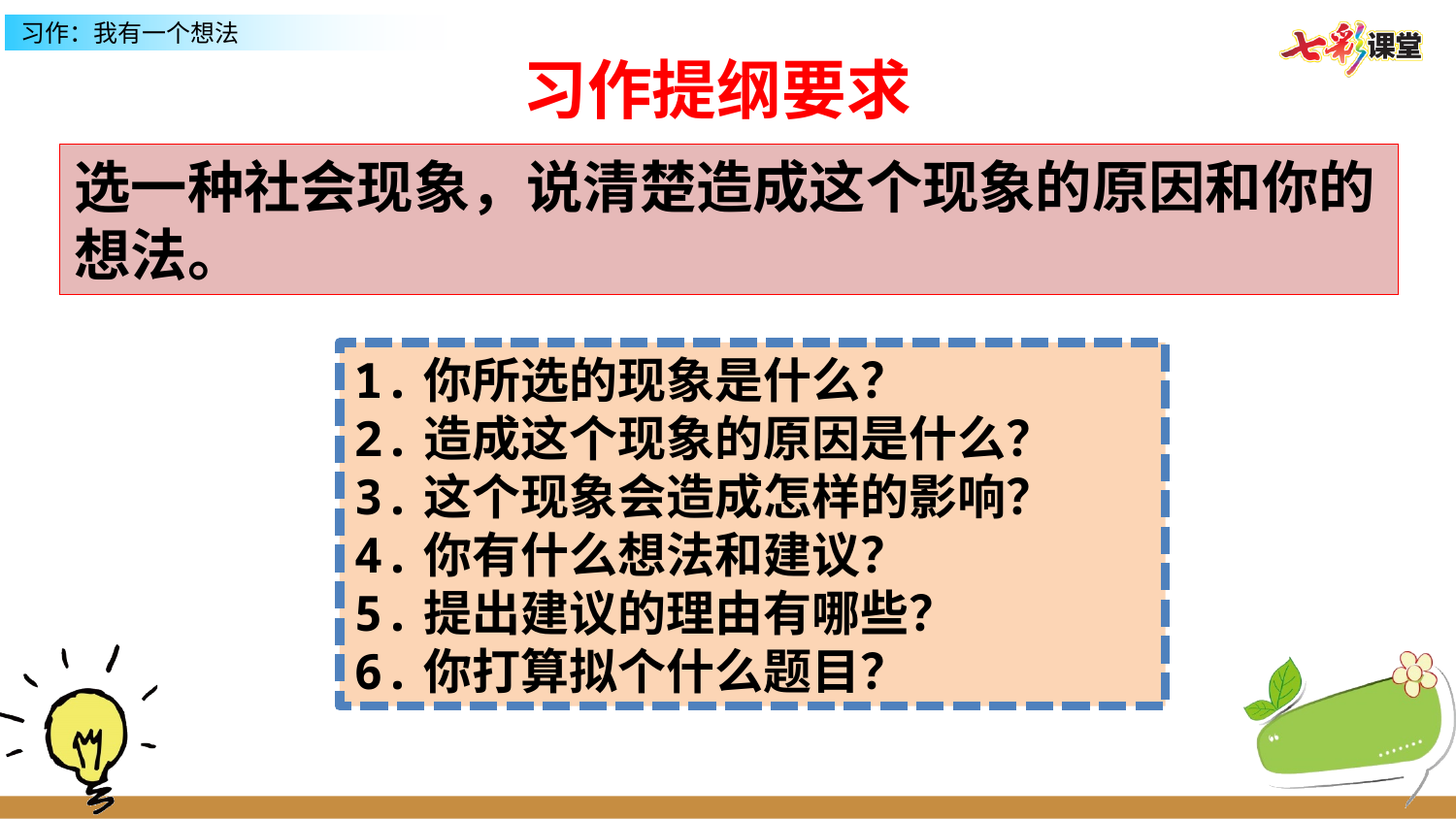

习作提纲要求
选一种社会现象，说清楚造成这个现象的原因和你的想法。
1.你所选的现象是什么？
2.造成这个现象的原因是什么？
3.这个现象会造成怎样的影响？
4.你有什么想法和建议？
5.提出建议的理由有哪些？
6.你打算拟个什么题目？